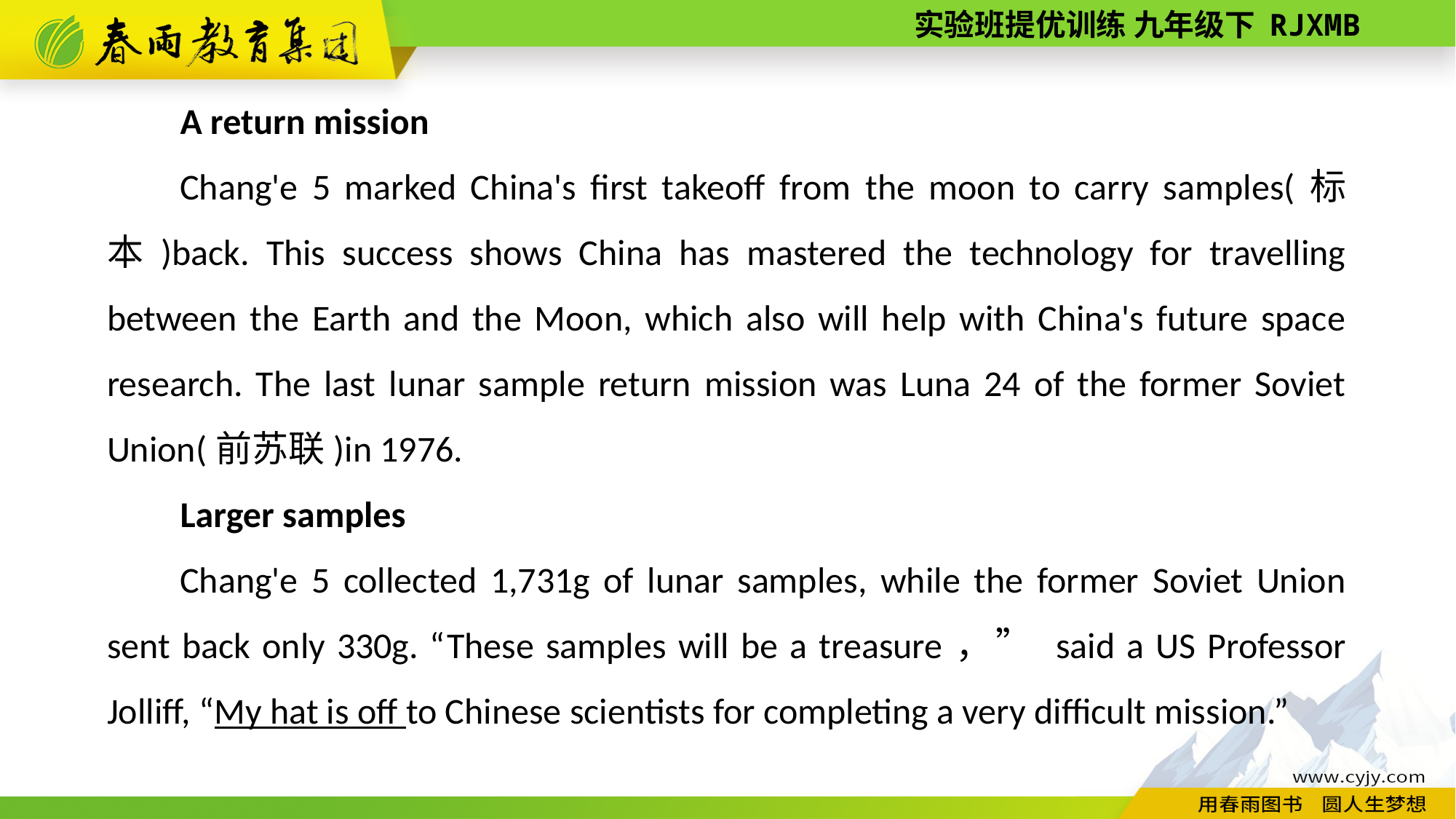

A return mission
Chang'e 5 marked China's first take­off from the moon to carry samples(标本)back. This success shows China has mastered the technology for travelling between the Earth and the Moon, which also will help with China's future space research. The last lunar sample return mission was Luna 24 of the former Soviet Union(前苏联)in 1976.
Larger samples
Chang'e 5 collected 1,731g of lunar samples, while the former Soviet Union sent back only 330g. “These samples will be a treasure，” said a US Professor Jolliff, “My hat is off to Chinese scientists for completing a very difficult mission.”